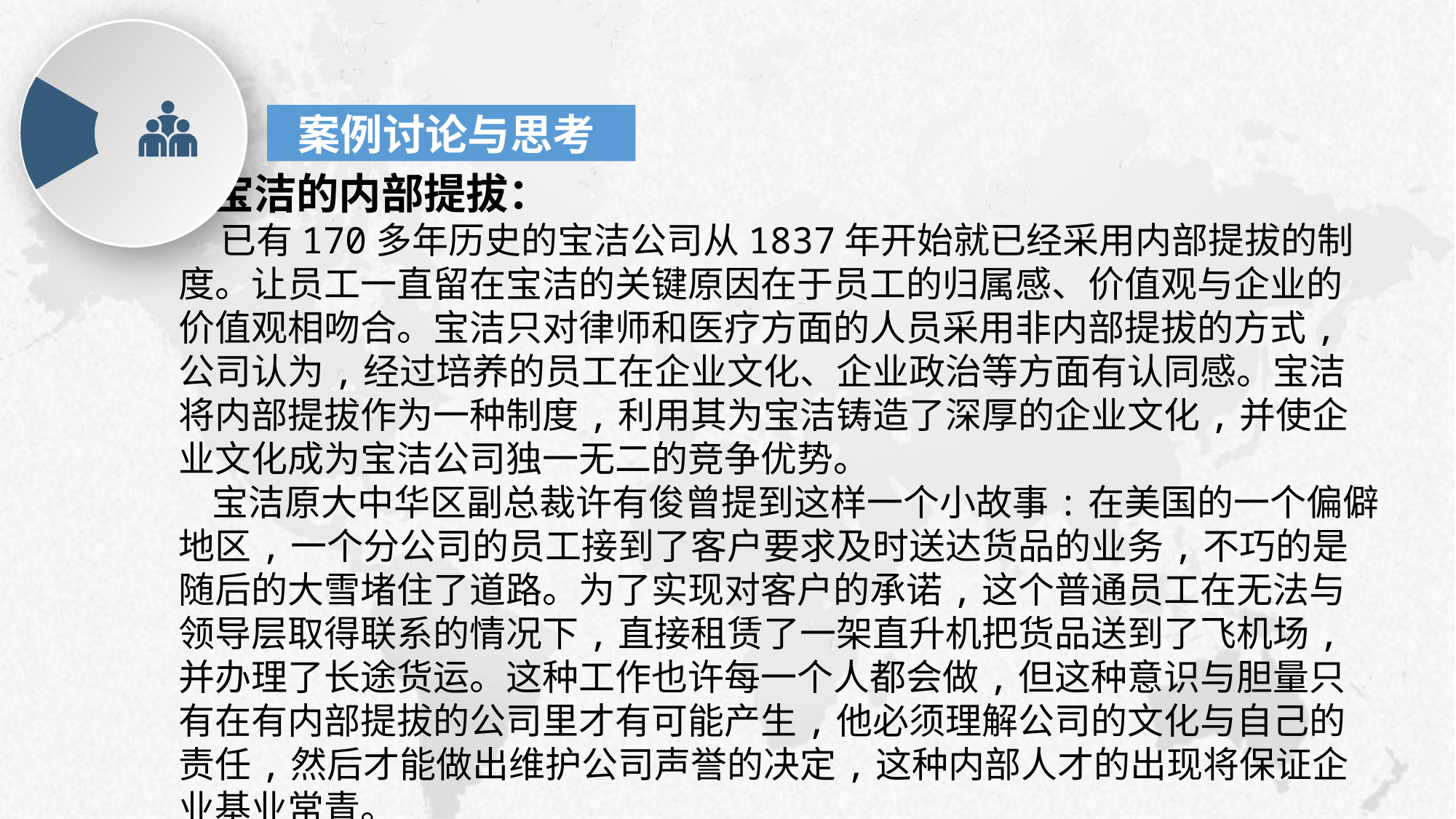

案例讨论与思考
   宝洁的内部提拔：
    已有170多年历史的宝洁公司从1837年开始就已经采用内部提拔的制度。让员工一直留在宝洁的关键原因在于员工的归属感、价值观与企业的价值观相吻合。宝洁只对律师和医疗方面的人员采用非内部提拔的方式,公司认为,经过培养的员工在企业文化、企业政治等方面有认同感。宝洁将内部提拔作为一种制度,利用其为宝洁铸造了深厚的企业文化,并使企业文化成为宝洁公司独一无二的竞争优势。
   宝洁原大中华区副总裁许有俊曾提到这样一个小故事:在美国的一个偏僻地区,一个分公司的员工接到了客户要求及时送达货品的业务,不巧的是随后的大雪堵住了道路。为了实现对客户的承诺,这个普通员工在无法与领导层取得联系的情况下,直接租赁了一架直升机把货品送到了飞机场,并办理了长途货运。这种工作也许每一个人都会做,但这种意识与胆量只有在有内部提拔的公司里才有可能产生,他必须理解公司的文化与自己的责任,然后才能做出维护公司声誉的决定,这种内部人才的出现将保证企业基业常青。